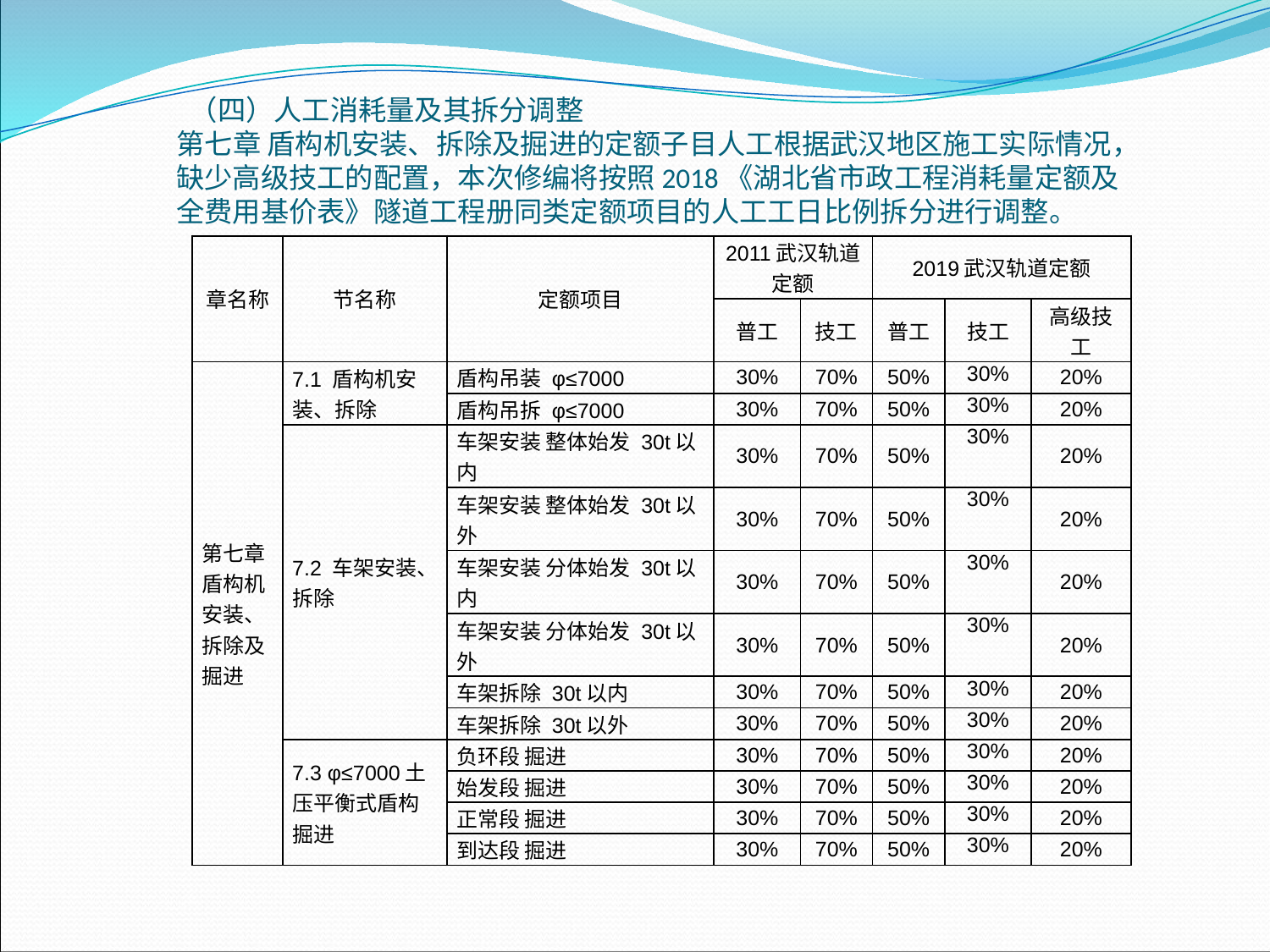

（四）人工消耗量及其拆分调整第七章 盾构机安装、拆除及掘进的定额子目人工根据武汉地区施工实际情况，缺少高级技工的配置，本次修编将按照2018《湖北省市政工程消耗量定额及全费用基价表》隧道工程册同类定额项目的人工工日比例拆分进行调整。
| 章名称 | 节名称 | 定额项目 | 2011武汉轨道定额 |  | 2019武汉轨道定额 |  |  |
| --- | --- | --- | --- | --- | --- | --- | --- |
|  |  |  | 普工 | 技工 | 普工 | 技工 | 高级技工 |
| 第七章盾构机安装、拆除及掘进 | 7.1 盾构机安装、拆除 | 盾构吊装 φ≤7000 | 30% | 70% | 50% | 30% | 20% |
|  |  | 盾构吊拆 φ≤7000 | 30% | 70% | 50% | 30% | 20% |
|  | 7.2 车架安装、拆除 | 车架安装 整体始发 30t以内 | 30% | 70% | 50% | 30% | 20% |
|  |  | 车架安装 整体始发 30t以外 | 30% | 70% | 50% | 30% | 20% |
|  |  | 车架安装 分体始发 30t以内 | 30% | 70% | 50% | 30% | 20% |
|  |  | 车架安装 分体始发 30t以外 | 30% | 70% | 50% | 30% | 20% |
|  |  | 车架拆除 30t以内 | 30% | 70% | 50% | 30% | 20% |
|  |  | 车架拆除 30t以外 | 30% | 70% | 50% | 30% | 20% |
|  | 7.3 φ≤7000土压平衡式盾构掘进 | 负环段 掘进 | 30% | 70% | 50% | 30% | 20% |
|  |  | 始发段 掘进 | 30% | 70% | 50% | 30% | 20% |
|  |  | 正常段 掘进 | 30% | 70% | 50% | 30% | 20% |
|  |  | 到达段 掘进 | 30% | 70% | 50% | 30% | 20% |
97